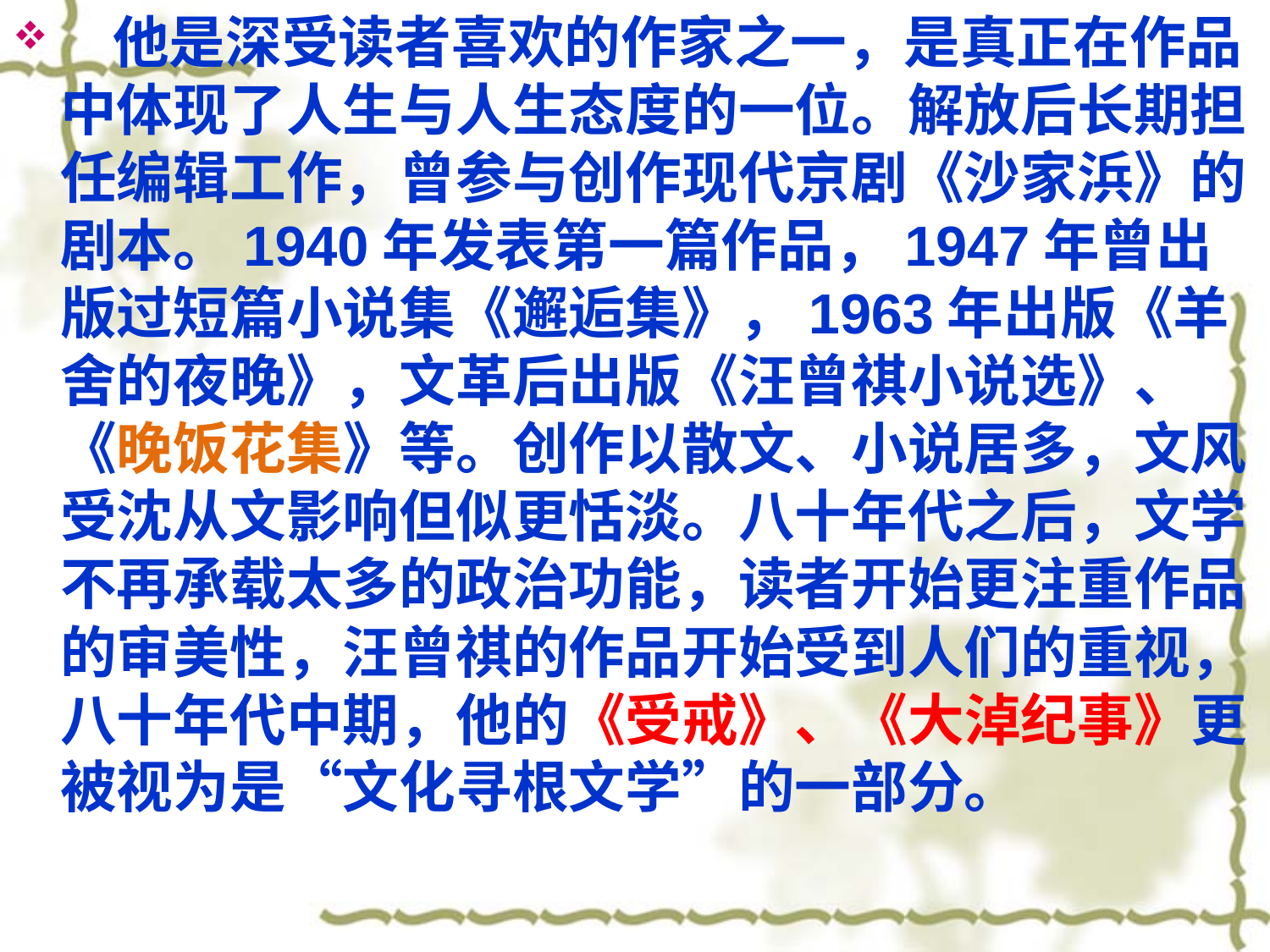

他是深受读者喜欢的作家之一，是真正在作品中体现了人生与人生态度的一位。解放后长期担任编辑工作，曾参与创作现代京剧《沙家浜》的剧本。1940年发表第一篇作品，1947年曾出版过短篇小说集《邂逅集》，1963年出版《羊舍的夜晚》，文革后出版《汪曾祺小说选》、《晚饭花集》等。创作以散文、小说居多，文风受沈从文影响但似更恬淡。八十年代之后，文学不再承载太多的政治功能，读者开始更注重作品的审美性，汪曾祺的作品开始受到人们的重视，八十年代中期，他的《受戒》、《大淖纪事》更被视为是“文化寻根文学”的一部分。